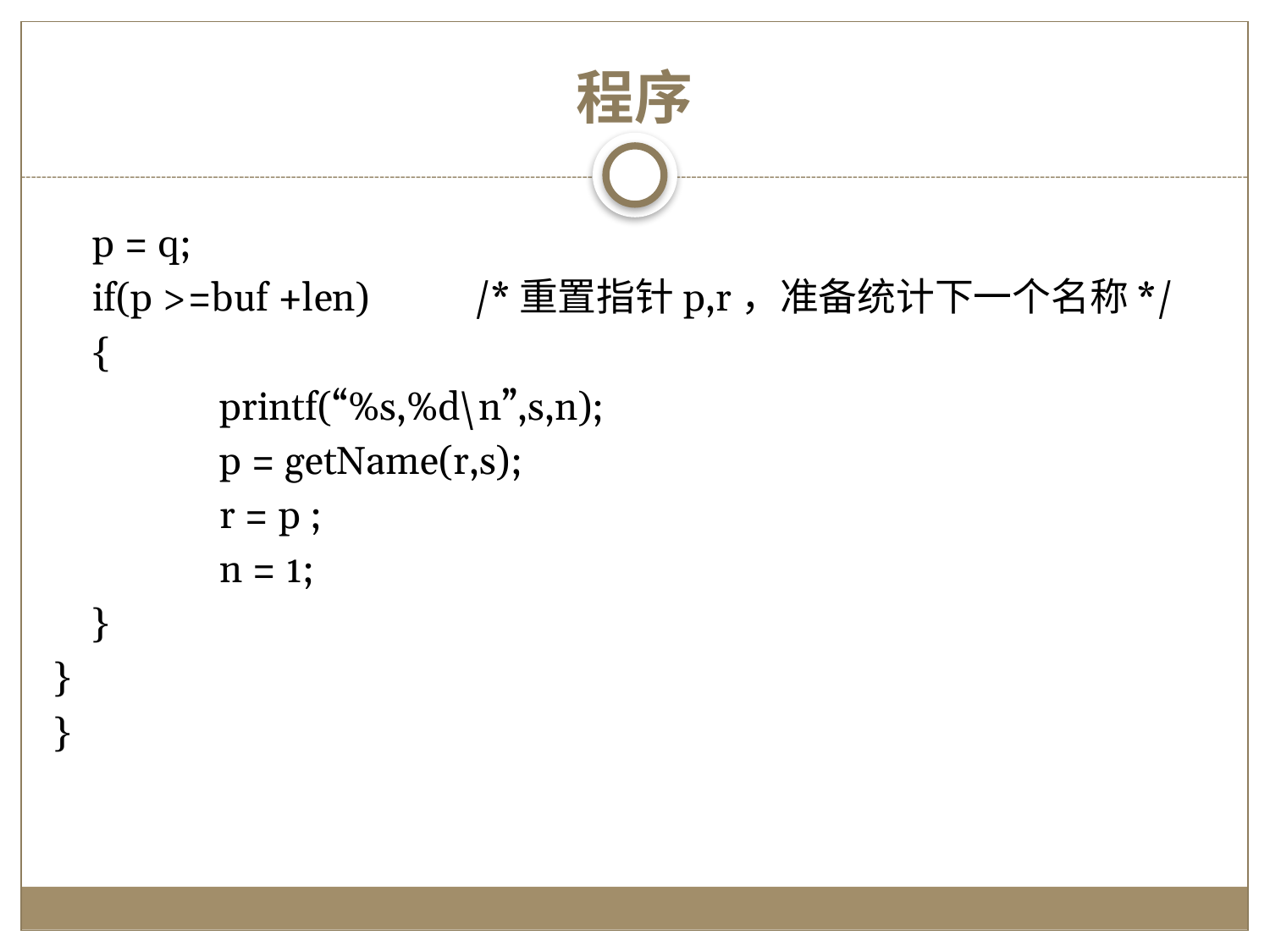

# 程序
	p = q;
	if(p >=buf +len)	/*重置指针p,r，准备统计下一个名称*/
	{
		printf(“%s,%d\n”,s,n);
		p = getName(r,s);
		r = p ;
		n = 1;
	}
}
}